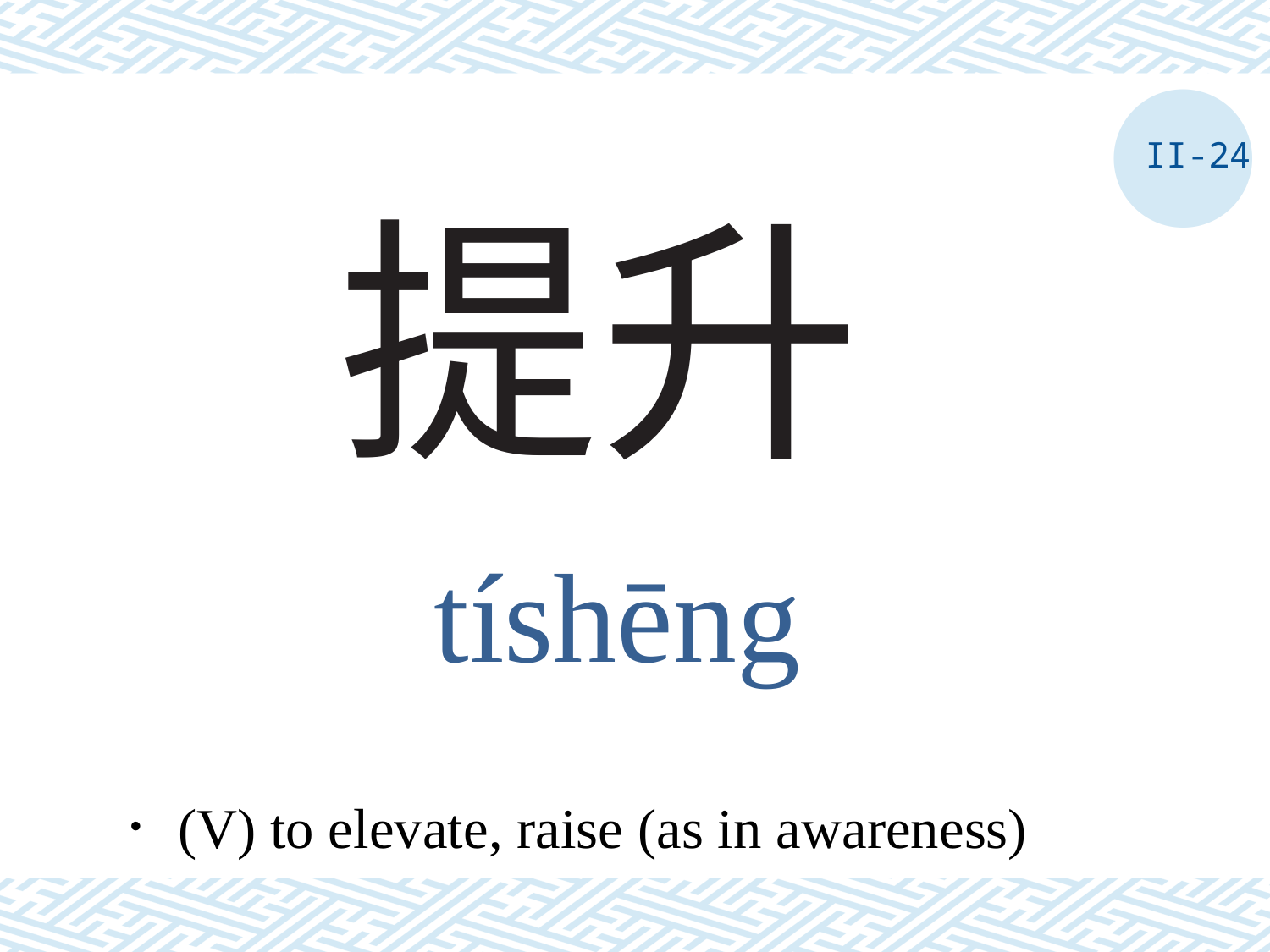

II-24

# 提升
tíshēng
．(V) to elevate, raise (as in awareness)